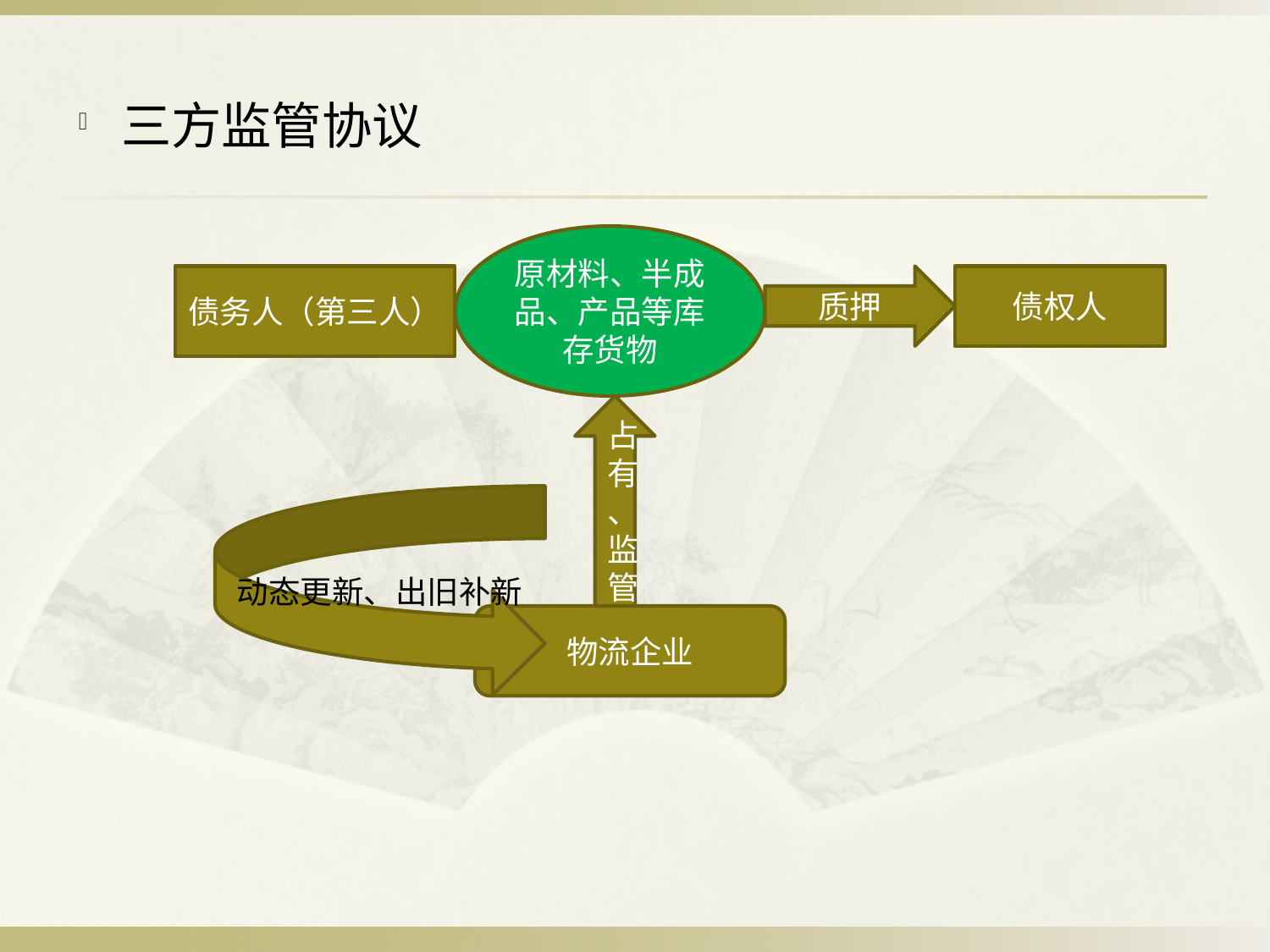

三方监管协议
原材料、半成品、产品等库存货物
债务人（第三人）
质押
债权人
占有、监管
动态更新、出旧补新
物流企业